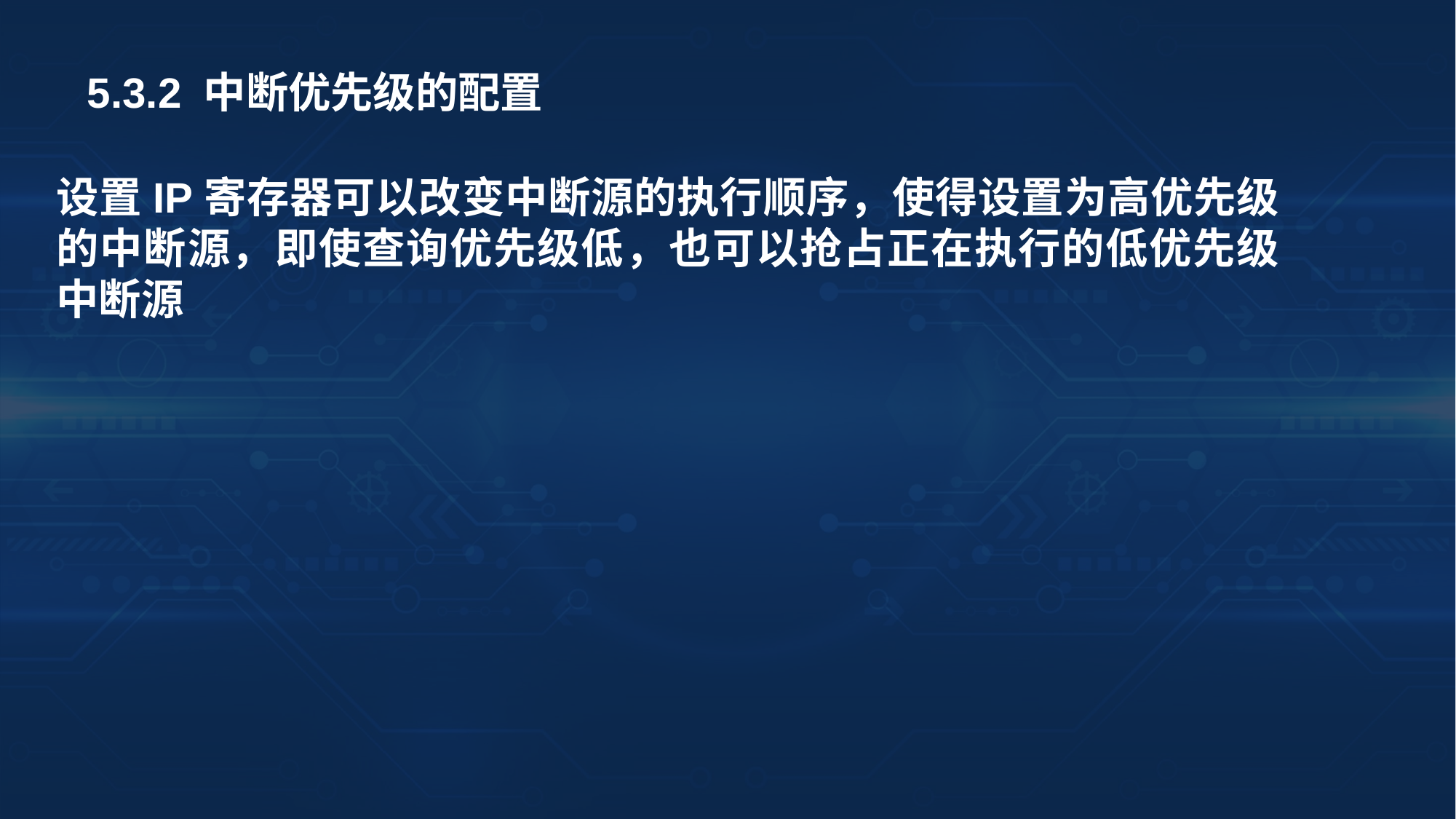

5.3.2 中断优先级的配置
设置IP寄存器可以改变中断源的执行顺序，使得设置为高优先级的中断源，即使查询优先级低，也可以抢占正在执行的低优先级中断源